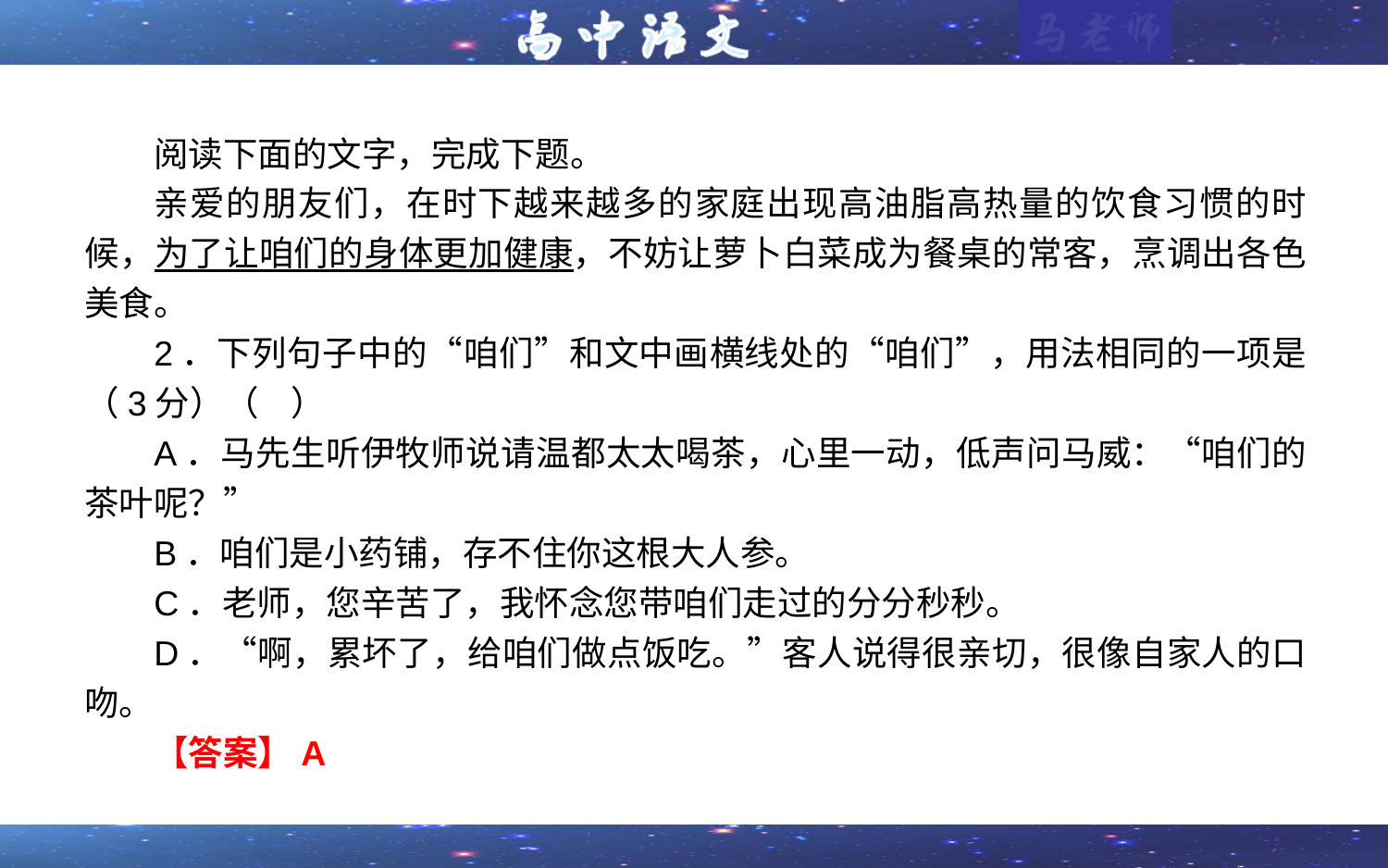

阅读下面的文字，完成下题。
亲爱的朋友们，在时下越来越多的家庭出现高油脂高热量的饮食习惯的时候，为了让咱们的身体更加健康，不妨让萝卜白菜成为餐桌的常客，烹调出各色美食。
2．下列句子中的“咱们”和文中画横线处的“咱们”，用法相同的一项是（3分）（    ）
A．马先生听伊牧师说请温都太太喝茶，心里一动，低声问马威：“咱们的茶叶呢？”
B．咱们是小药铺，存不住你这根大人参。
C．老师，您辛苦了，我怀念您带咱们走过的分分秒秒。
D．“啊，累坏了，给咱们做点饭吃。”客人说得很亲切，很像自家人的口吻。
【答案】A